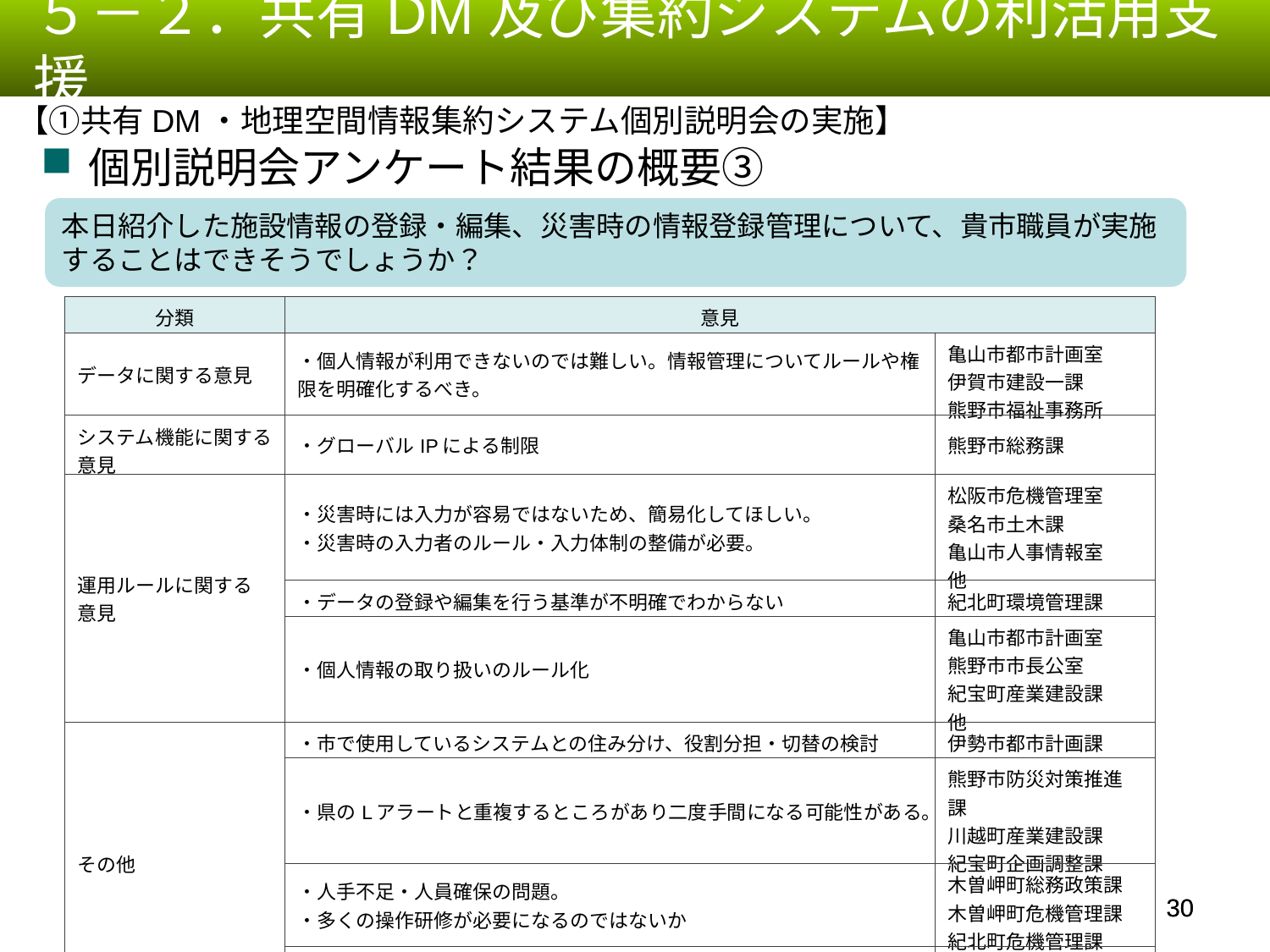

５－２．共有DM及び集約システムの利活用支援
【①共有DM・地理空間情報集約システム個別説明会の実施】
個別説明会アンケート結果の概要③
本日紹介した施設情報の登録・編集、災害時の情報登録管理について、貴市職員が実施することはできそうでしょうか？
| 分類 | 意見 |  |
| --- | --- | --- |
| データに関する意見 | ・個人情報が利用できないのでは難しい。情報管理についてルールや権限を明確化するべき。 | 亀山市都市計画室 伊賀市建設一課 熊野市福祉事務所 |
| システム機能に関する意見 | ・グローバルIPによる制限 | 熊野市総務課 |
| 運用ルールに関する意見 | ・災害時には入力が容易ではないため、簡易化してほしい。 ・災害時の入力者のルール・入力体制の整備が必要。 | 松阪市危機管理室 桑名市土木課 亀山市人事情報室　他 |
|  | ・データの登録や編集を行う基準が不明確でわからない | 紀北町環境管理課 |
|  | ・個人情報の取り扱いのルール化 | 亀山市都市計画室　 熊野市市長公室 紀宝町産業建設課　他 |
| その他 | ・市で使用しているシステムとの住み分け、役割分担・切替の検討 | 伊勢市都市計画課 |
|  | ・県のLアラートと重複するところがあり二度手間になる可能性がある。 | 熊野市防災対策推進課 川越町産業建設課 紀宝町企画調整課 |
|  | ・人手不足・人員確保の問題。 ・多くの操作研修が必要になるのではないか | 木曽岬町総務政策課 木曽岬町危機管理課 紀北町危機管理課 |
|  | ・インターネット接続されたパソコンが少ない | 木曽岬町産業建設課 木曽岬町税務課 |
30
30